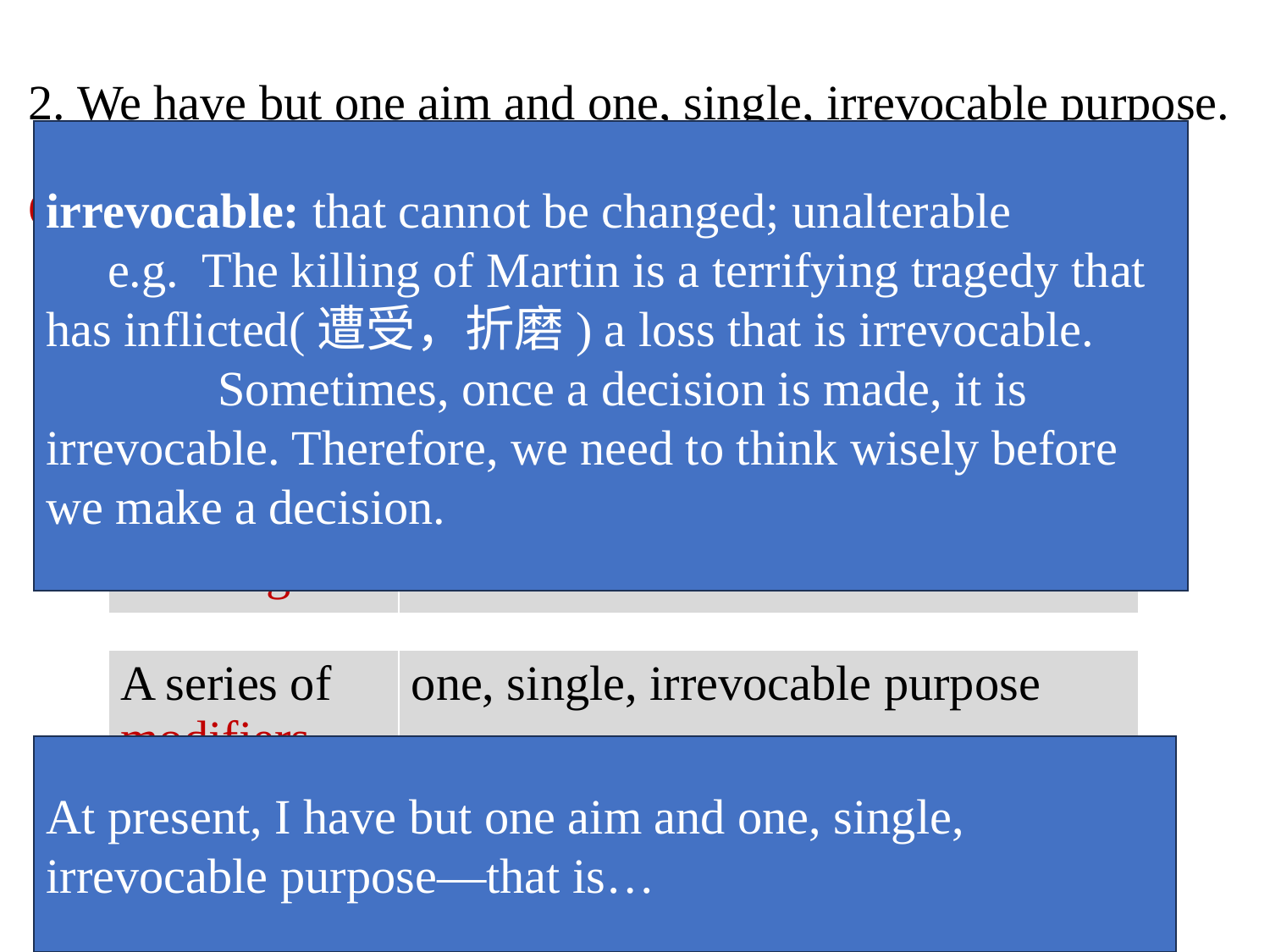

2. We have but one aim and one, single, irrevocable purpose.
Question: What is Churchill’s tone?
irrevocable: that cannot be changed; unalterable
     e.g.  The killing of Martin is a terrifying tragedy that has inflicted(遭受，折磨) a loss that is irrevocable.
              Sometimes, once a decision is made, it is irrevocable. Therefore, we need to think wisely before we make a decision.
How does he strengthen his tone?
| emphatic structure | but one |
| --- | --- |
| repetition of meaning | aim--purpose |
| --- | --- |
| A series of modifiers | one, single, irrevocable purpose |
| --- | --- |
At present, I have but one aim and one, single, irrevocable purpose—that is…